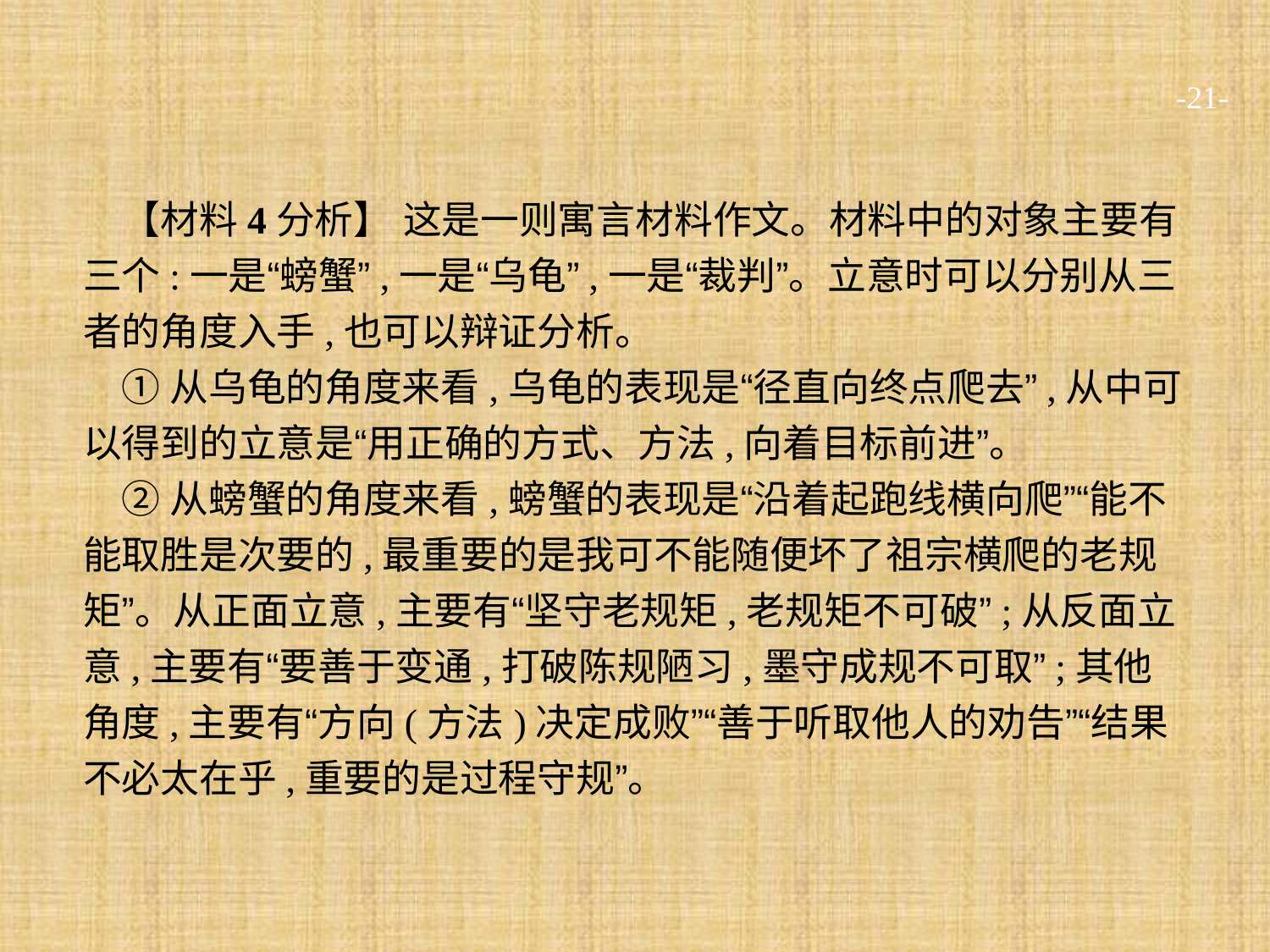

-21-
【材料4分析】 这是一则寓言材料作文。材料中的对象主要有三个:一是“螃蟹”,一是“乌龟”,一是“裁判”。立意时可以分别从三者的角度入手,也可以辩证分析。
①从乌龟的角度来看,乌龟的表现是“径直向终点爬去”,从中可以得到的立意是“用正确的方式、方法,向着目标前进”。
②从螃蟹的角度来看,螃蟹的表现是“沿着起跑线横向爬”“能不能取胜是次要的,最重要的是我可不能随便坏了祖宗横爬的老规矩”。从正面立意,主要有“坚守老规矩,老规矩不可破”;从反面立意,主要有“要善于变通,打破陈规陋习,墨守成规不可取”;其他角度,主要有“方向(方法)决定成败”“善于听取他人的劝告”“结果不必太在乎,重要的是过程守规”。